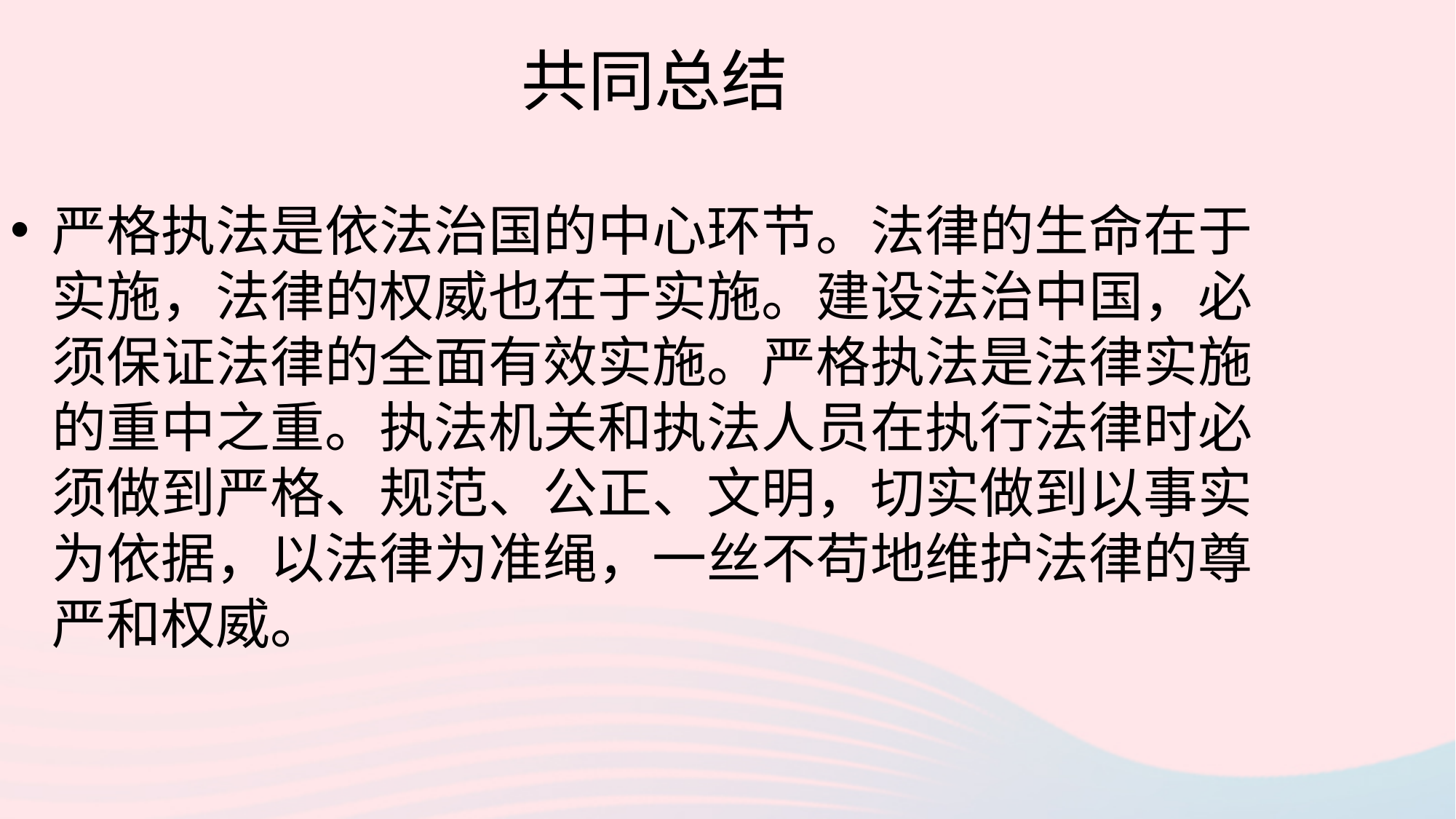

共同总结
严格执法是依法治国的中心环节。法律的生命在于实施，法律的权威也在于实施。建设法治中国，必须保证法律的全面有效实施。严格执法是法律实施的重中之重。执法机关和执法人员在执行法律时必须做到严格、规范、公正、文明，切实做到以事实为依据，以法律为准绳，一丝不苟地维护法律的尊严和权威。